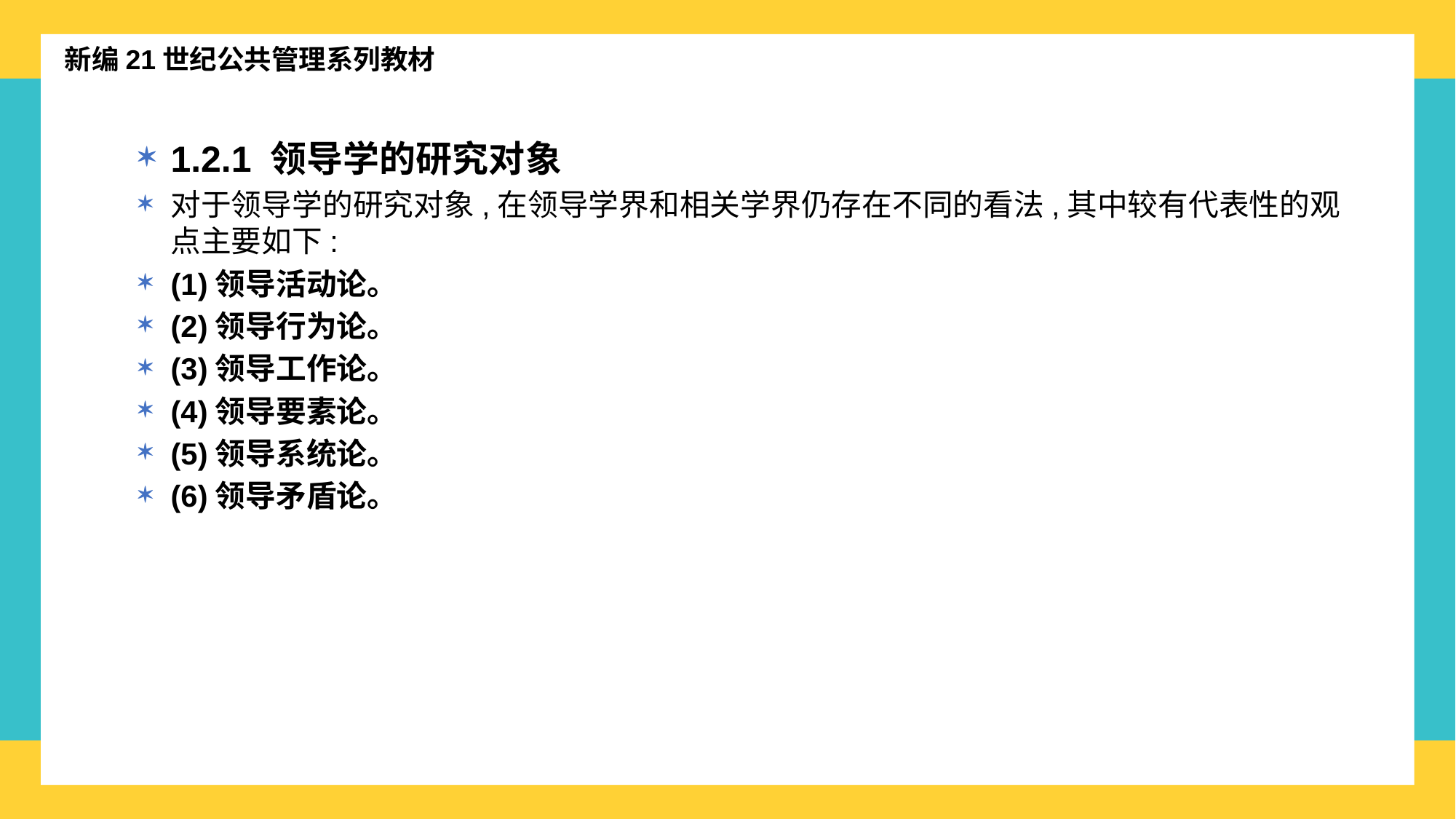

新编21世纪公共管理系列教材
1.2.1 领导学的研究对象
对于领导学的研究对象,在领导学界和相关学界仍存在不同的看法,其中较有代表性的观点主要如下:
(1)领导活动论。
(2)领导行为论。
(3)领导工作论。
(4)领导要素论。
(5)领导系统论。
(6)领导矛盾论。